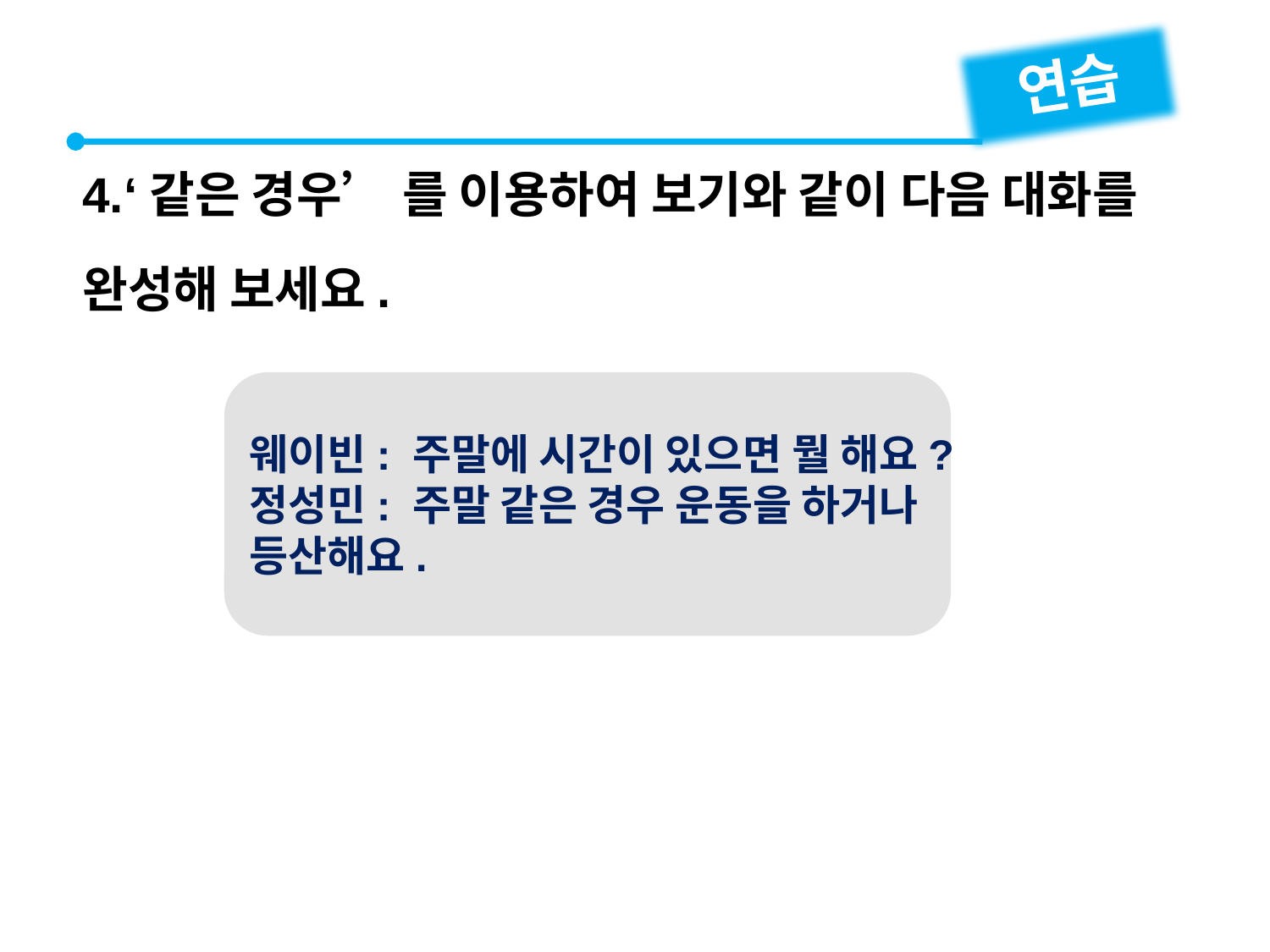

연습
4.‘같은 경우’ 를 이용하여 보기와 같이 다음 대화를 완성해 보세요.
웨이빈: 주말에 시간이 있으면 뭘 해요?
정성민: 주말 같은 경우 운동을 하거나 등산해요.